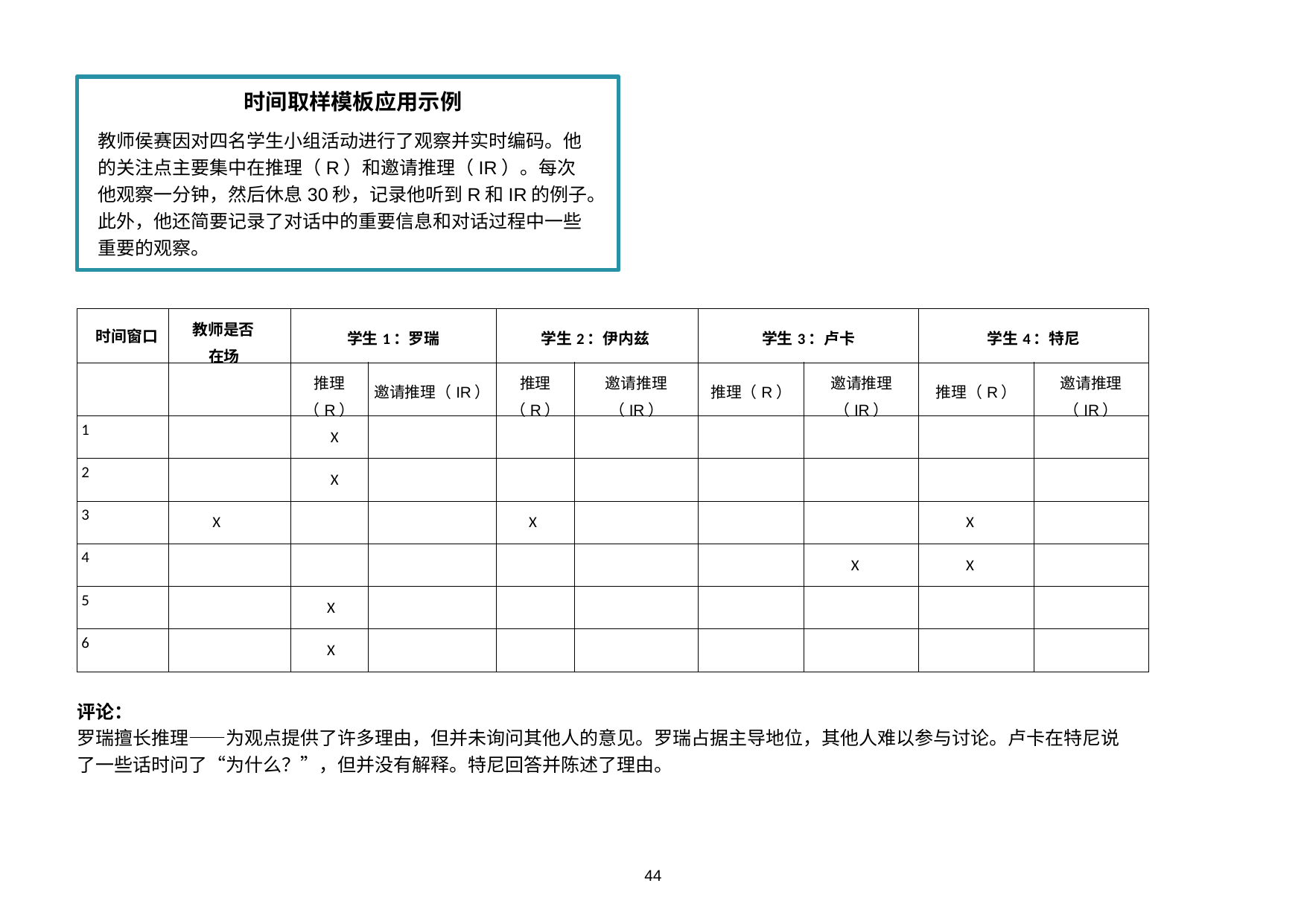

时间取样模板应用示例
教师侯赛因对四名学生小组活动进行了观察并实时编码。他的关注点主要集中在推理（R）和邀请推理（IR）。每次他观察一分钟，然后休息30秒，记录他听到R和IR的例子。此外，他还简要记录了对话中的重要信息和对话过程中一些重要的观察。
| 时间窗口 | 教师是否在场 | 学生1：罗瑞 |  | 学生2：伊内兹 |  | 学生3：卢卡 |  | 学生4：特尼 |  |
| --- | --- | --- | --- | --- | --- | --- | --- | --- | --- |
|  |  | 推理（R） | 邀请推理（IR） | 推理（R） | 邀请推理（IR） | 推理（R） | 邀请推理（IR） | 推理（R） | 邀请推理（IR） |
| 1 |  | X |  |  |  |  |  |  |  |
| 2 |  | X |  |  |  |  |  |  |  |
| 3 | X |  |  | X |  |  |  | X |  |
| 4 |  |  |  |  |  |  | X | X |  |
| 5 |  | X |  |  |  |  |  |  |  |
| 6 |  | X |  |  |  |  |  |  |  |
评论：
罗瑞擅长推理——为观点提供了许多理由，但并未询问其他人的意见。罗瑞占据主导地位，其他人难以参与讨论。卢卡在特尼说了一些话时问了“为什么？”，但并没有解释。特尼回答并陈述了理由。

44